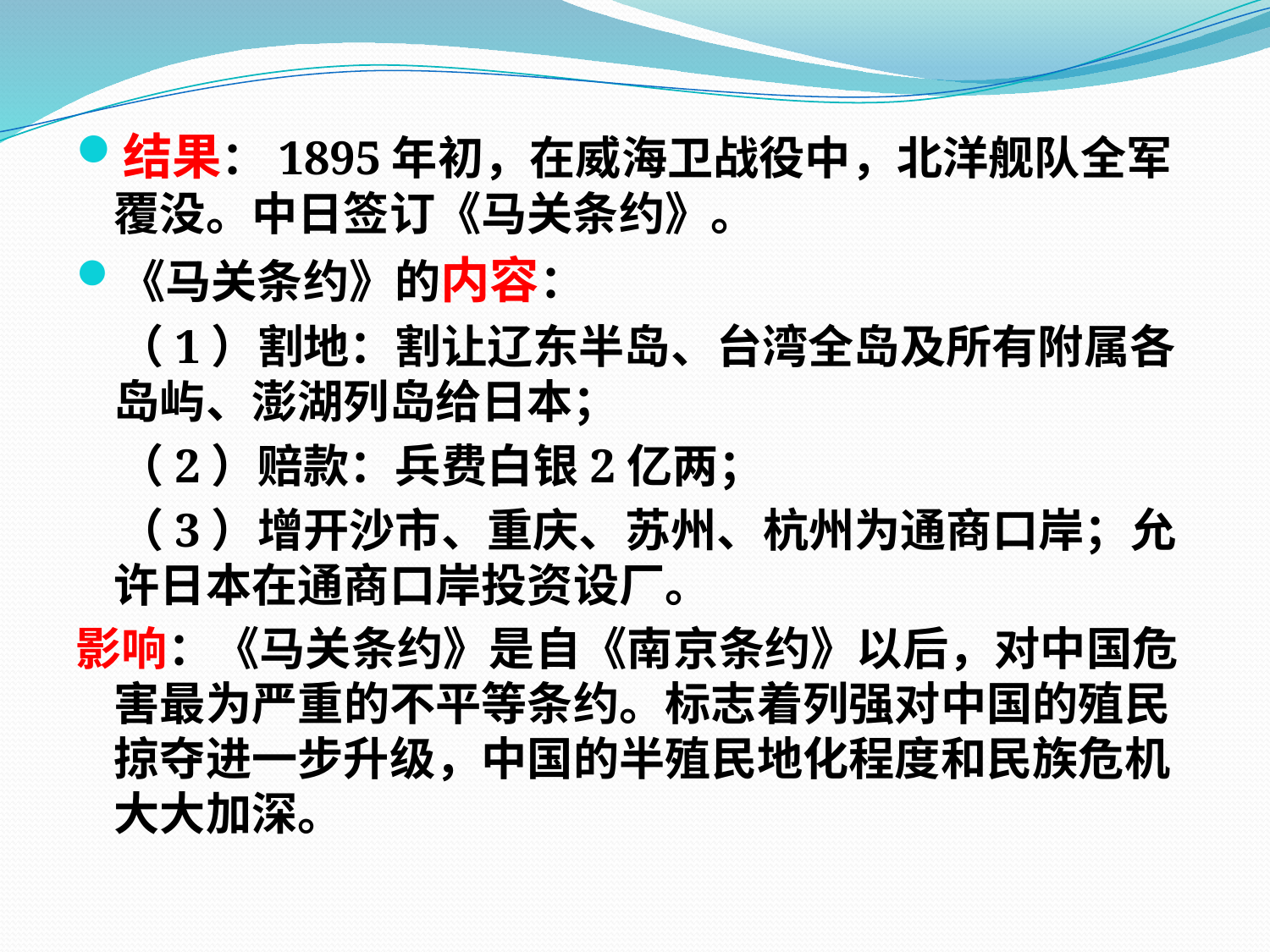

结果：1895年初，在威海卫战役中，北洋舰队全军覆没。中日签订《马关条约》。
《马关条约》的内容：
   （1）割地：割让辽东半岛、台湾全岛及所有附属各岛屿、澎湖列岛给日本；
   （2）赔款：兵费白银2亿两；
   （3）增开沙市、重庆、苏州、杭州为通商口岸；允许日本在通商口岸投资设厂。
影响：《马关条约》是自《南京条约》以后，对中国危害最为严重的不平等条约。标志着列强对中国的殖民掠夺进一步升级，中国的半殖民地化程度和民族危机大大加深。